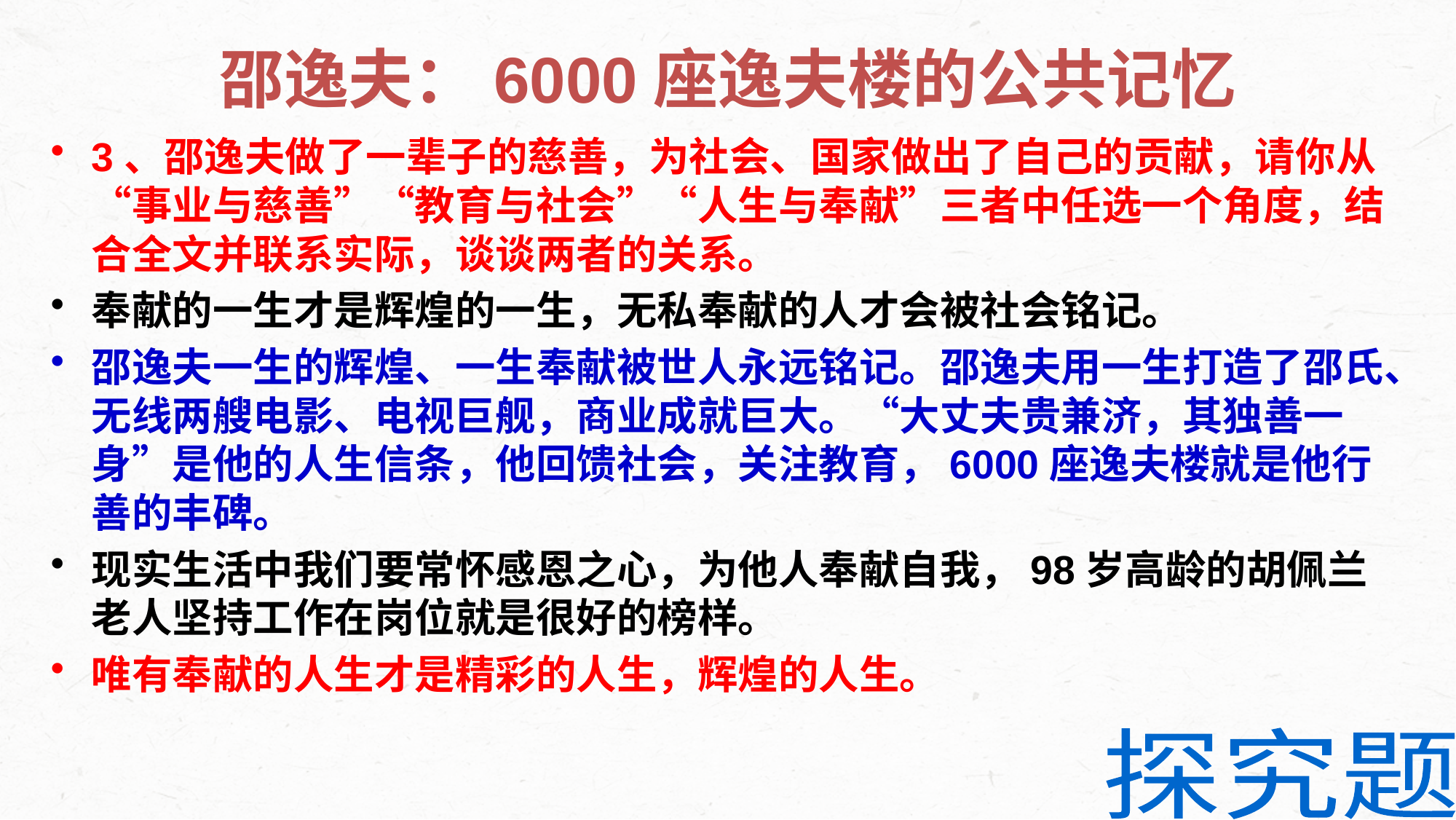

# 邵逸夫：6000座逸夫楼的公共记忆
3、邵逸夫做了一辈子的慈善，为社会、国家做出了自己的贡献，请你从“事业与慈善”“教育与社会”“人生与奉献”三者中任选一个角度，结合全文并联系实际，谈谈两者的关系。
奉献的一生才是辉煌的一生，无私奉献的人才会被社会铭记。
邵逸夫一生的辉煌、一生奉献被世人永远铭记。邵逸夫用一生打造了邵氏、无线两艘电影、电视巨舰，商业成就巨大。“大丈夫贵兼济，其独善一身”是他的人生信条，他回馈社会，关注教育，6000座逸夫楼就是他行善的丰碑。
现实生活中我们要常怀感恩之心，为他人奉献自我，98岁高龄的胡佩兰老人坚持工作在岗位就是很好的榜样。
唯有奉献的人生才是精彩的人生，辉煌的人生。
探究题